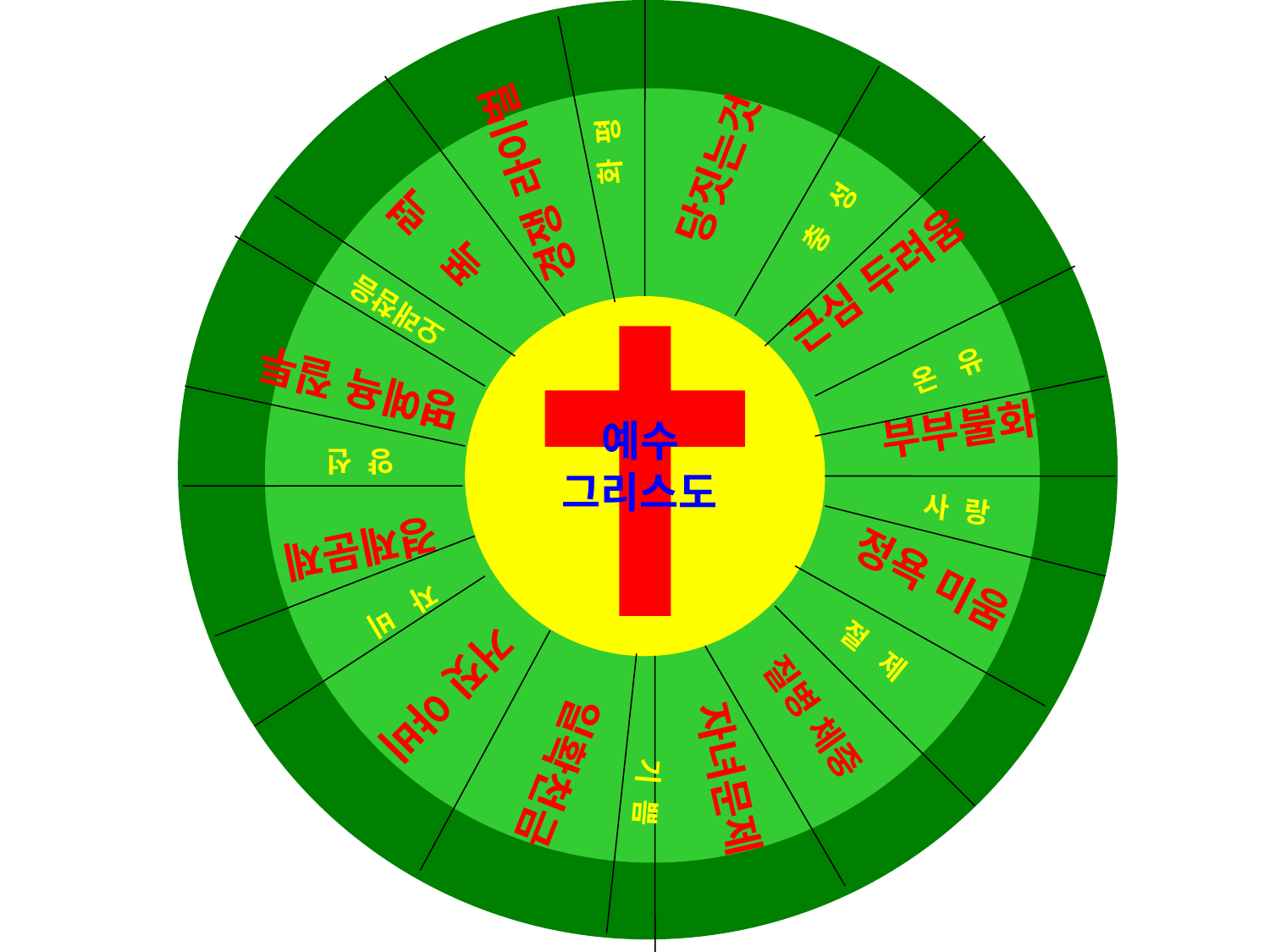

화  평
당짓는것
경쟁 라이벌

충   성
폭   력

근심 두려움
오래참음

온   유
명예욕 질투

부부불화

예수
그리스도
양  선

사  랑
경제문제
정욕 미움

자   비

절   제

거짓 야비

질병 체중

일확천금

자녀문제
기  쁨